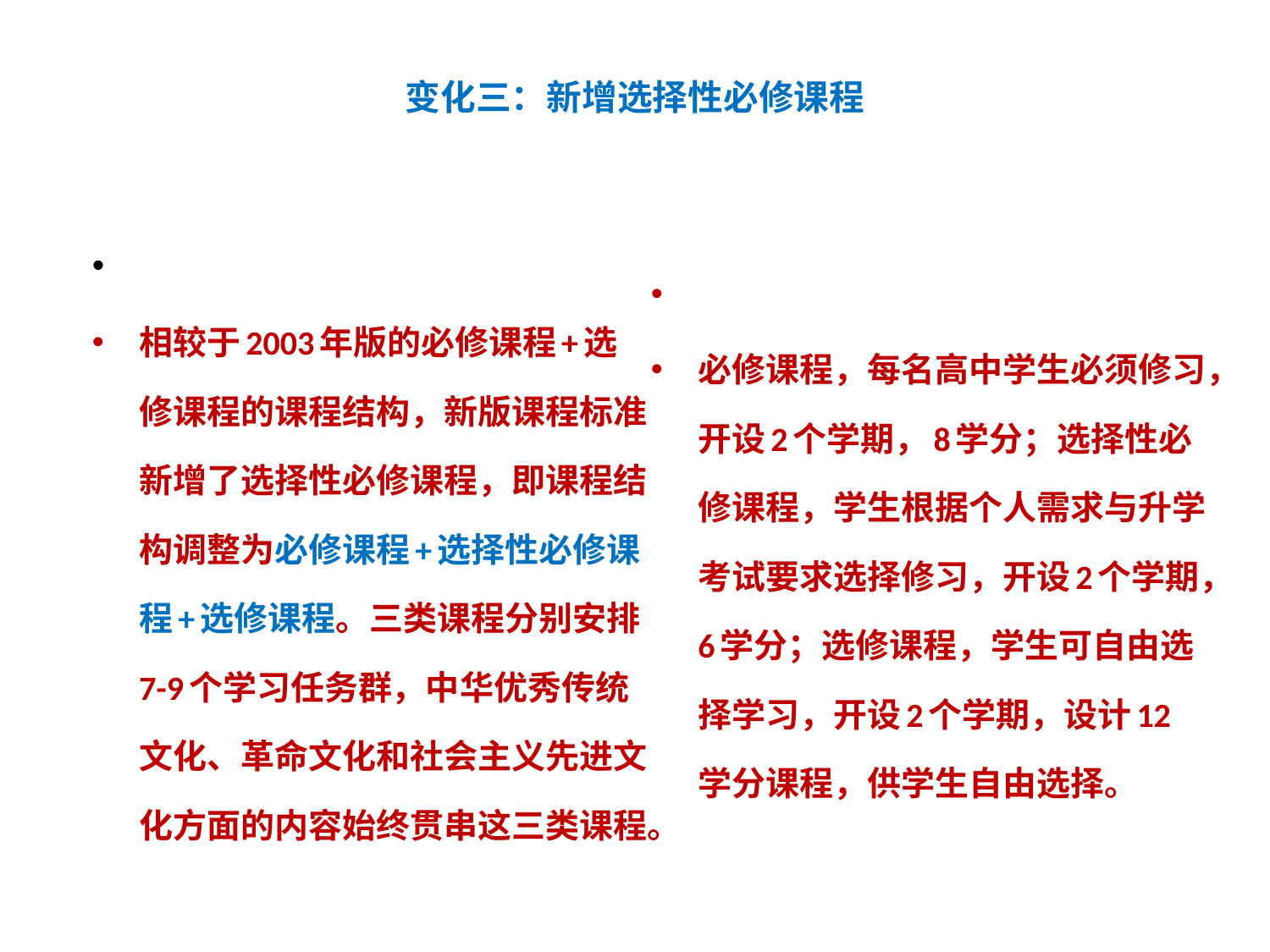

# 变化三：新增选择性必修课程

相较于2003年版的必修课程+选修课程的课程结构，新版课程标准新增了选择性必修课程，即课程结构调整为必修课程+选择性必修课程+选修课程。三类课程分别安排7-9个学习任务群，中华优秀传统文化、革命文化和社会主义先进文化方面的内容始终贯串这三类课程。

必修课程，每名高中学生必须修习，开设2个学期，8学分；选择性必修课程，学生根据个人需求与升学考试要求选择修习，开设2个学期，6学分；选修课程，学生可自由选择学习，开设2个学期，设计12学分课程，供学生自由选择。